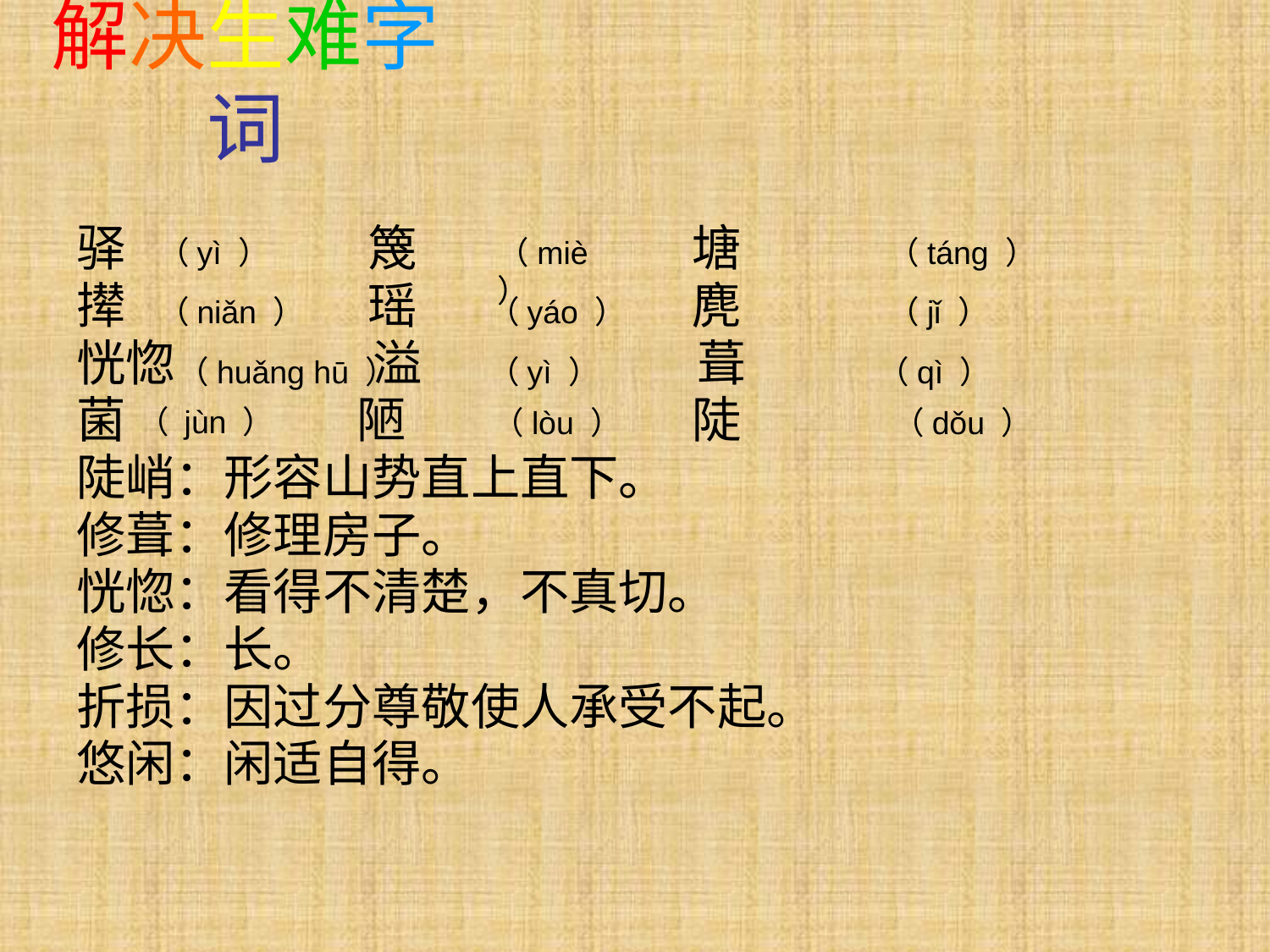

# 解决生难字词
驿                      篾                         塘
撵                      瑶                         麂
恍惚                  溢                         葺
菌                     陋                          陡
陡峭：形容山势直上直下。
修葺：修理房子。
恍惚：看得不清楚，不真切。
修长：长。
折损：因过分尊敬使人承受不起。
悠闲：闲适自得。
（yì ）
（miè ）
（táng ）
（niǎn ）
（yáo ）
（jǐ ）
（huǎng hū ）
（yì ）
（qì ）
（ jùn ）
 （lòu ）
（dǒu ）